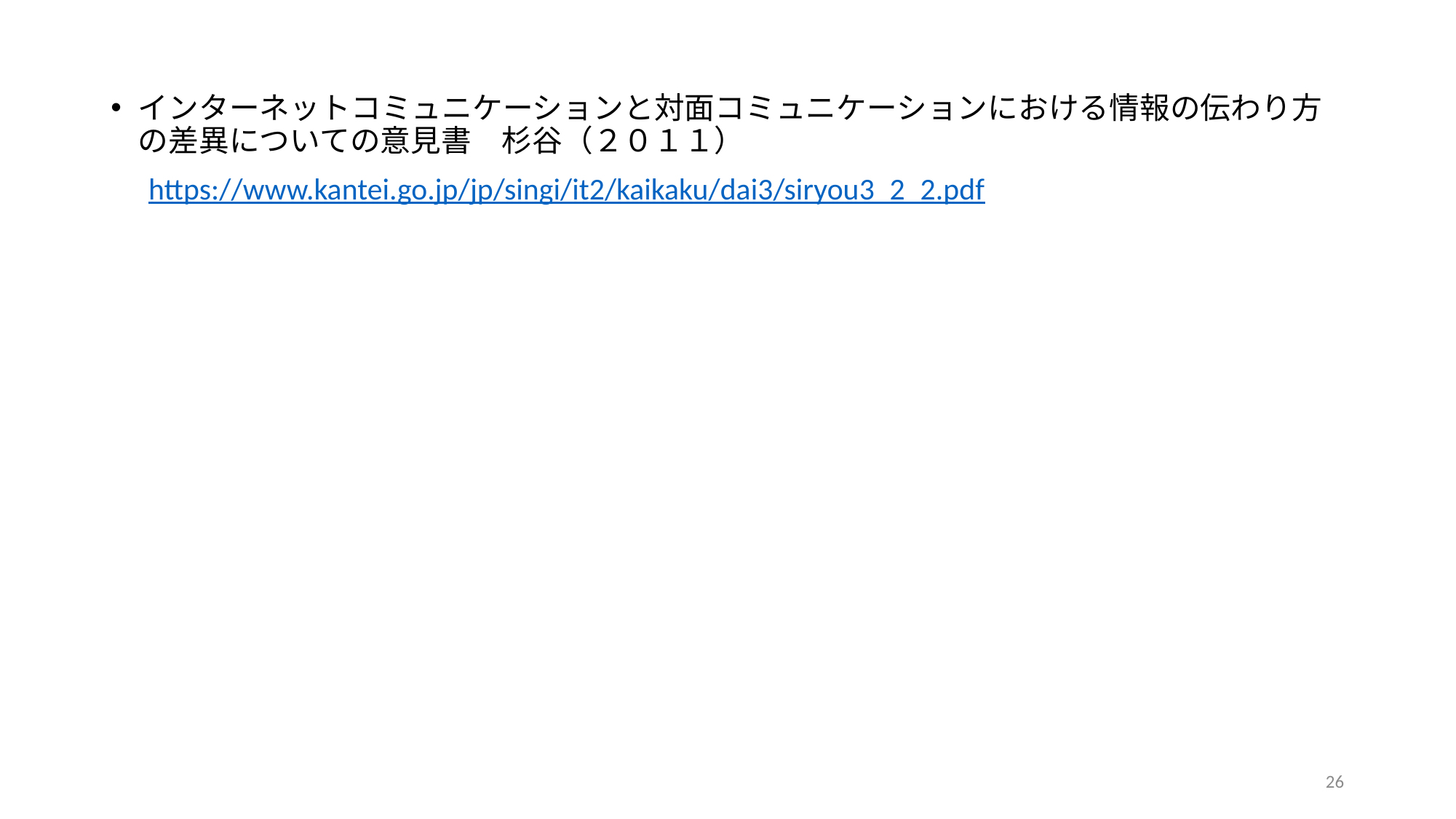

インターネットコミュニケーションと対面コミュニケーションにおける情報の伝わり方の差異についての意見書　杉谷（２０１１）
　https://www.kantei.go.jp/jp/singi/it2/kaikaku/dai3/siryou3_2_2.pdf

26